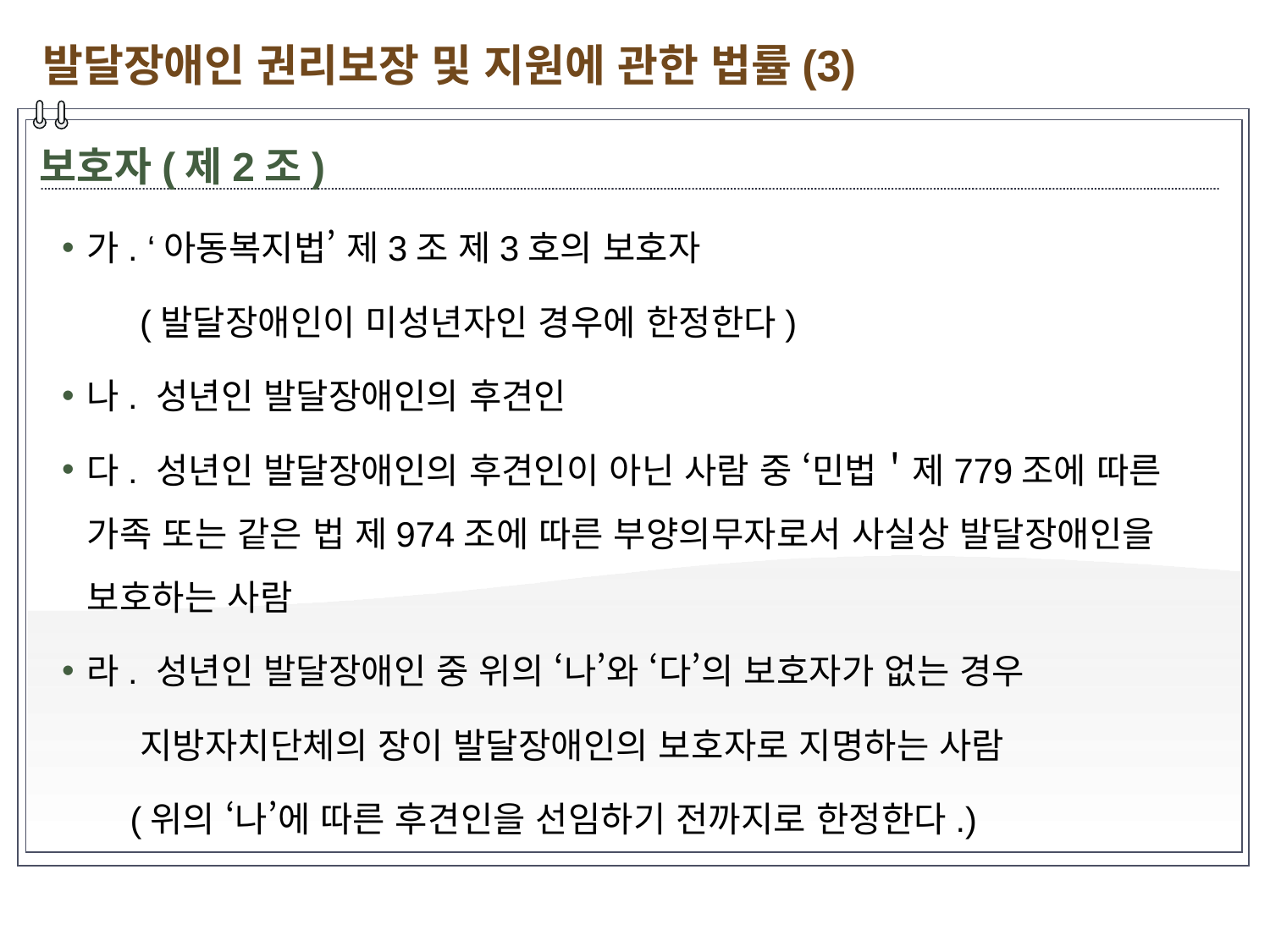

발달장애인 권리보장 및 지원에 관한 법률(3)

보호자(제2조)

가. ‘아동복지법’ 제3조 제3호의 보호자
        (발달장애인이 미성년자인 경우에 한정한다)
나. 성년인 발달장애인의 후견인
다. 성년인 발달장애인의 후견인이 아닌 사람 중 ‘민법＇제779조에 따른 가족 또는 같은 법 제974조에 따른 부양의무자로서 사실상 발달장애인을 보호하는 사람
라. 성년인 발달장애인 중 위의 ‘나’와 ‘다’의 보호자가 없는 경우
       지방자치단체의 장이 발달장애인의 보호자로 지명하는 사람
       (위의 ‘나’에 따른 후견인을 선임하기 전까지로 한정한다.)